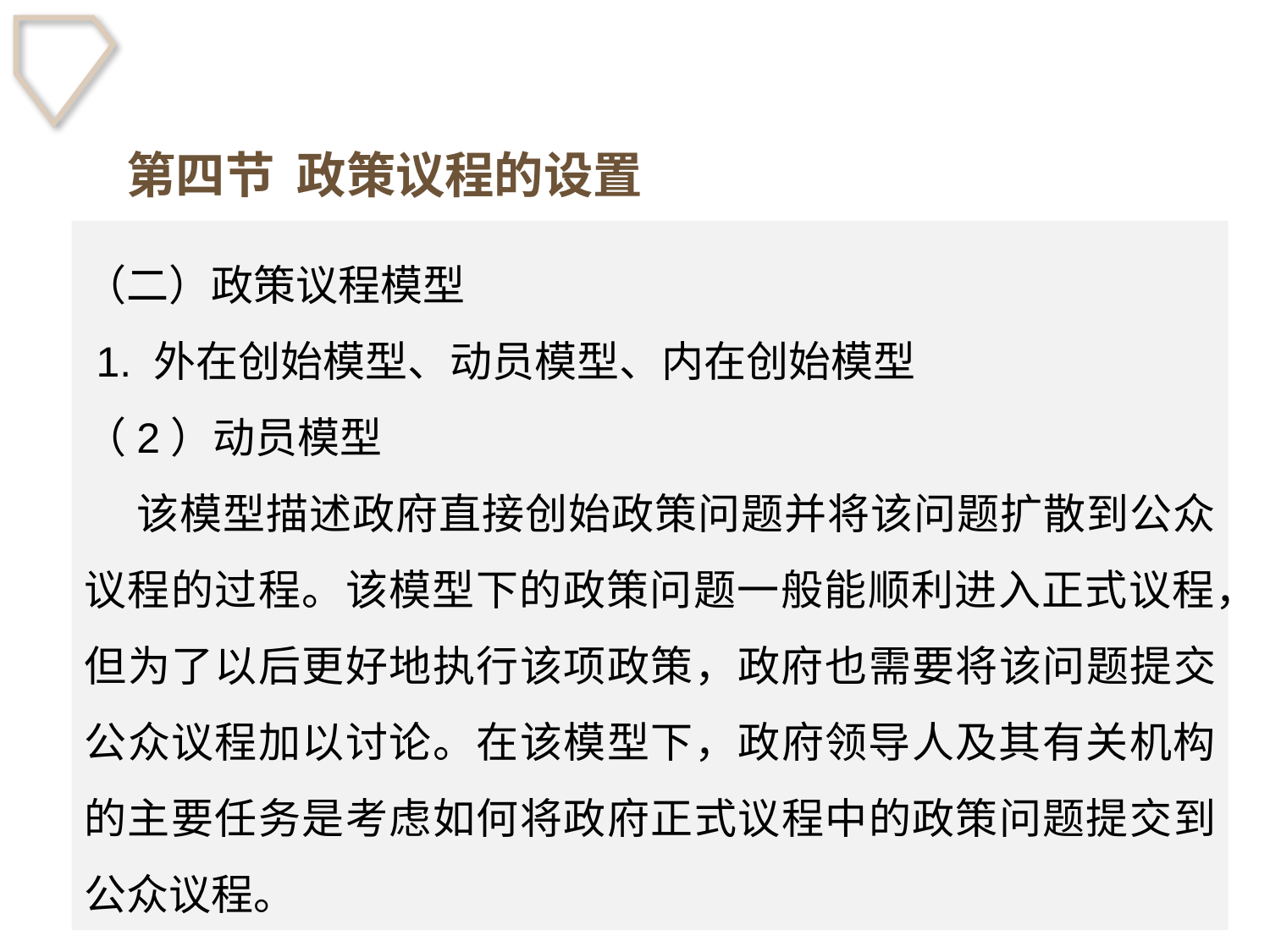

第四节  政策议程的设置
（二）政策议程模型
 1. 外在创始模型、动员模型、内在创始模型
（2）动员模型
    该模型描述政府直接创始政策问题并将该问题扩散到公众议程的过程。该模型下的政策问题一般能顺利进入正式议程，但为了以后更好地执行该项政策，政府也需要将该问题提交公众议程加以讨论。在该模型下，政府领导人及其有关机构的主要任务是考虑如何将政府正式议程中的政策问题提交到公众议程。